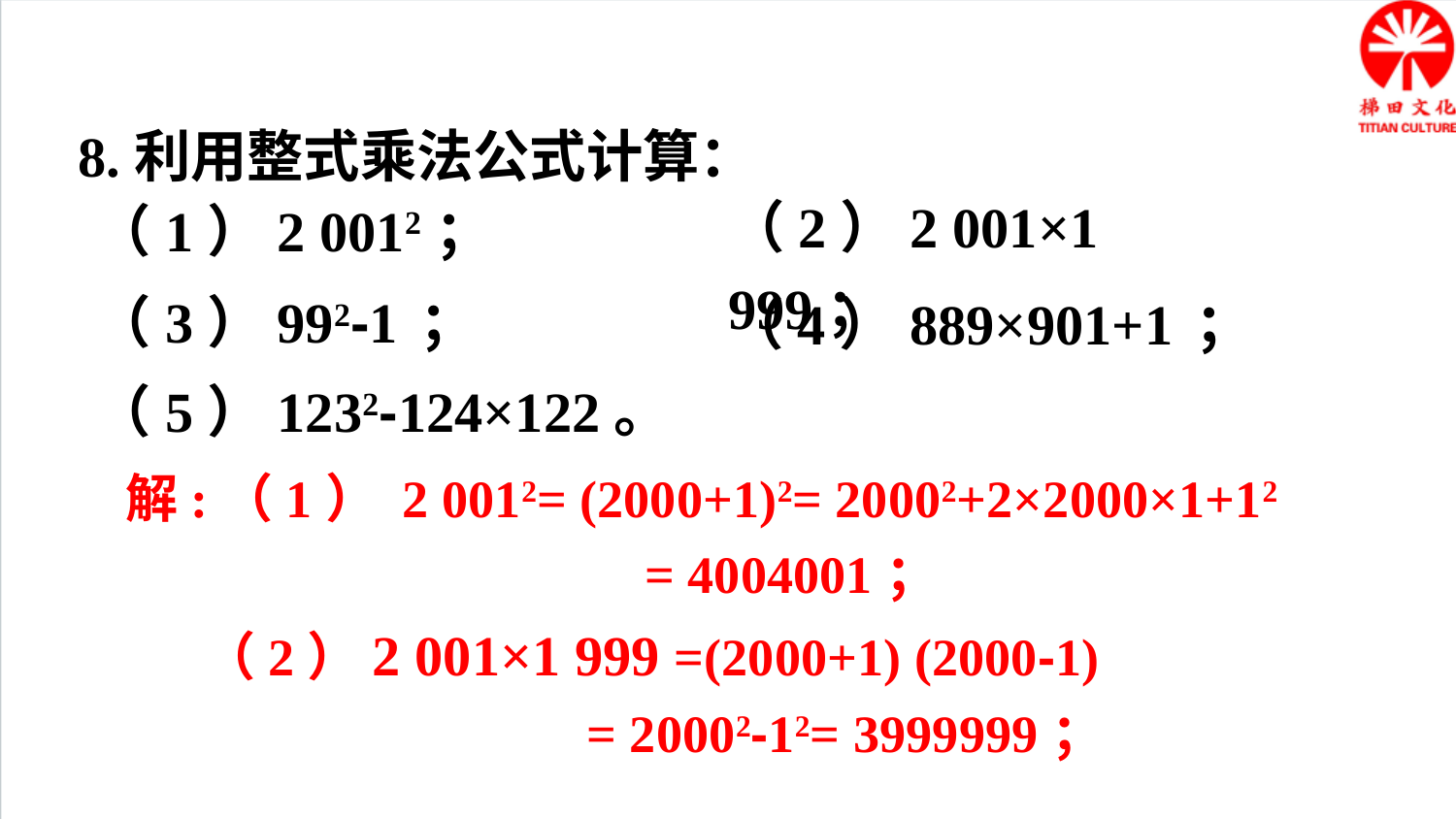

8.利用整式乘法公式计算：
（2）2 001×1 999；
（1）2 0012；
（3）992-1 ；
（4）889×901+1 ；
（5）1232-124×122。
解:（1） 2 0012= (2000+1)2= 20002+2×2000×1+12
                                                                     = 4004001；
（2）2 001×1 999 =(2000+1) (2000-1)
                                                   = 20002-12= 3999999；